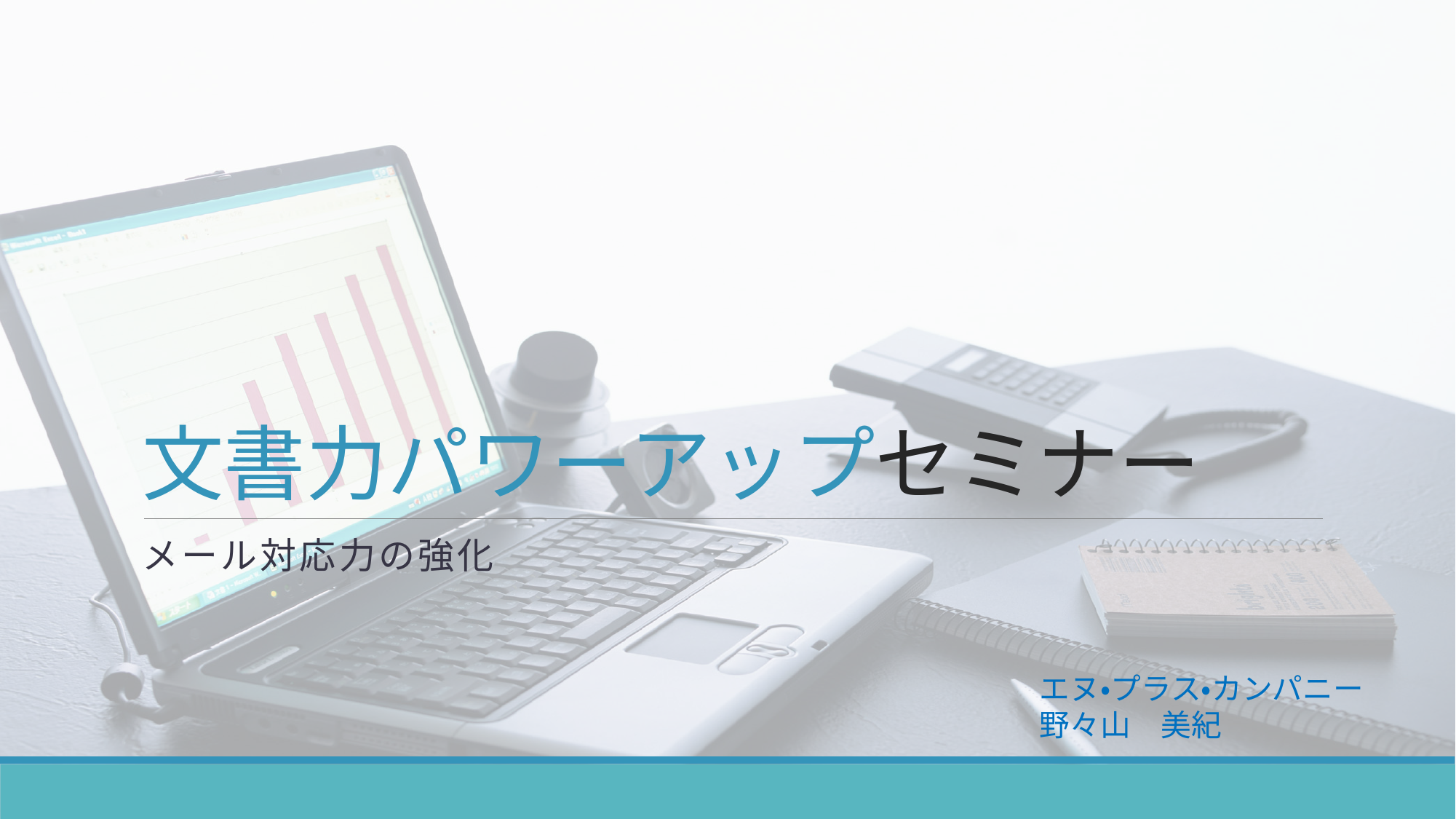

# 文書力パワーアップセミナー
メール対応力の強化
エヌ・プラス・カンパニー
野々山　美紀